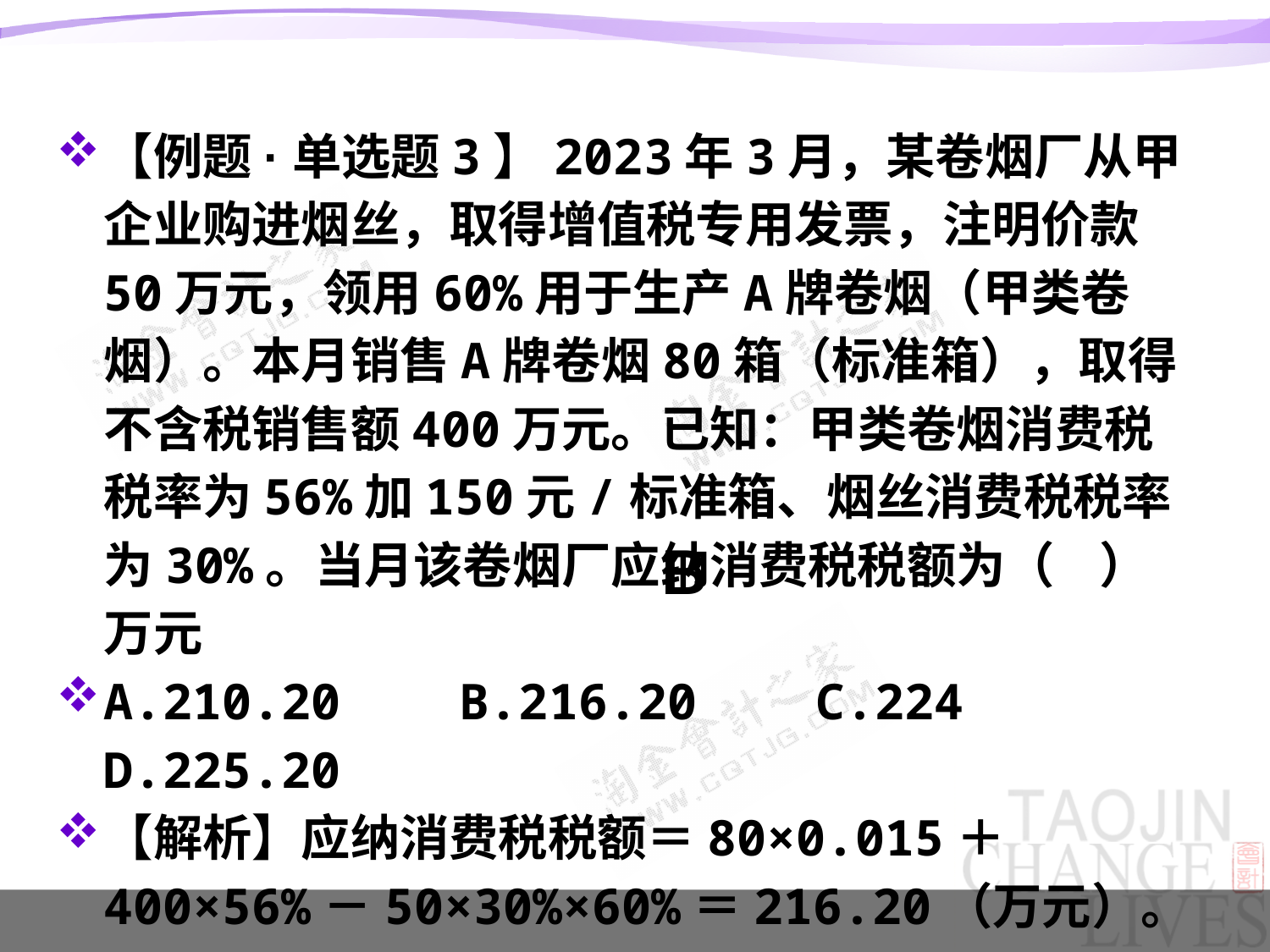

#
【例题·单选题3】2023年3月，某卷烟厂从甲企业购进烟丝，取得增值税专用发票，注明价款50万元，领用60%用于生产A牌卷烟（甲类卷烟）。本月销售A牌卷烟80箱（标准箱），取得不含税销售额400万元。已知：甲类卷烟消费税税率为56%加150元/标准箱、烟丝消费税税率为30%。当月该卷烟厂应纳消费税税额为（    ）万元
A.210.20    B.216.20    C.224    D.225.20
【解析】应纳消费税税额＝80×0.015＋400×56%－50×30%×60%＝216.20（万元）。
B